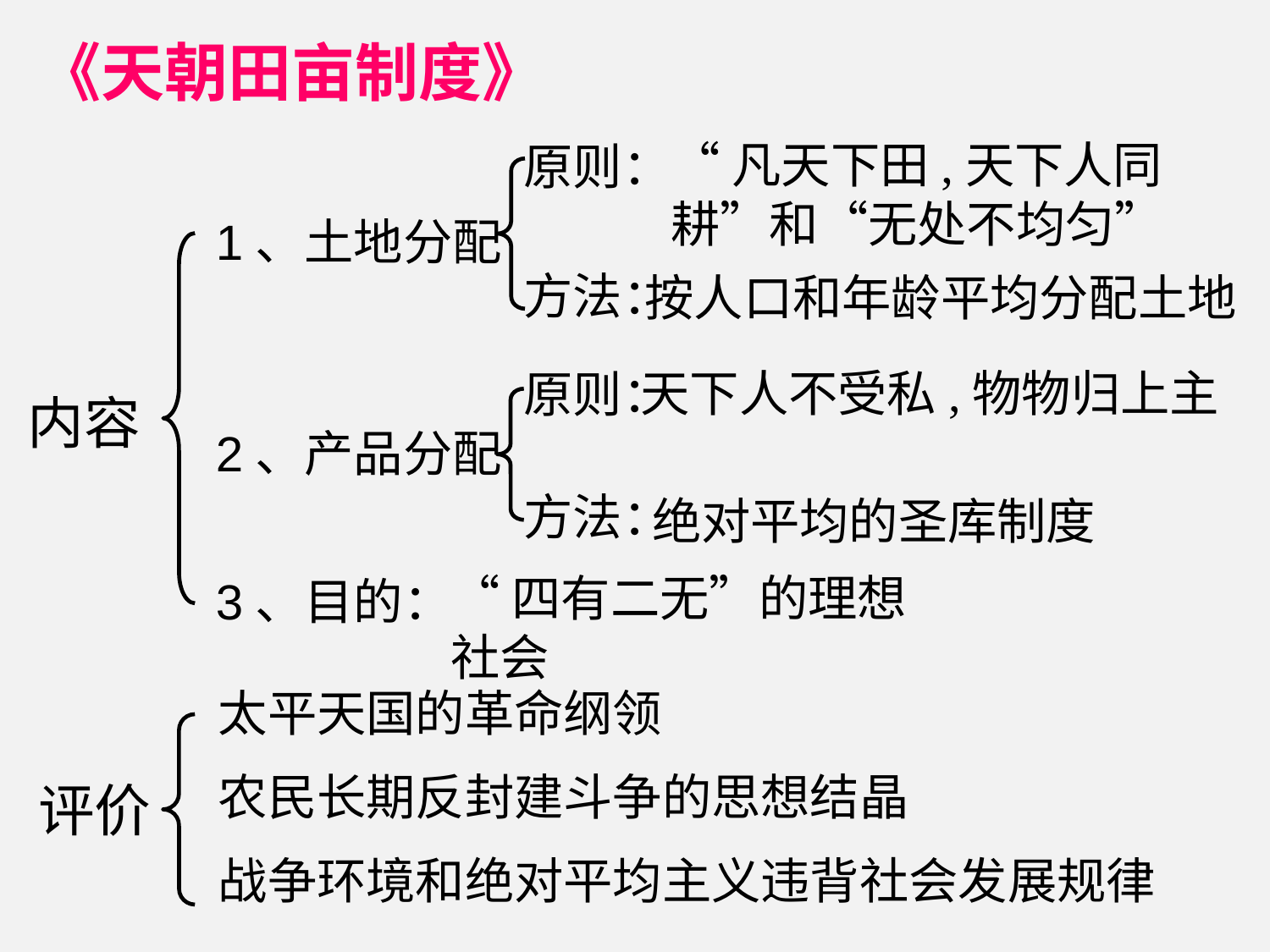

# 《天朝田亩制度》
“凡天下田,天下人同耕”和“无处不均匀”
原则：

1、土地分配

方法：
按人口和年龄平均分配土地
天下人不受私,物物归上主
原则：
内容

2、产品分配
方法：
绝对平均的圣库制度
“四有二无”的理想社会
3、目的：
太平天国的革命纲领
农民长期反封建斗争的思想结晶
战争环境和绝对平均主义违背社会发展规律

评价